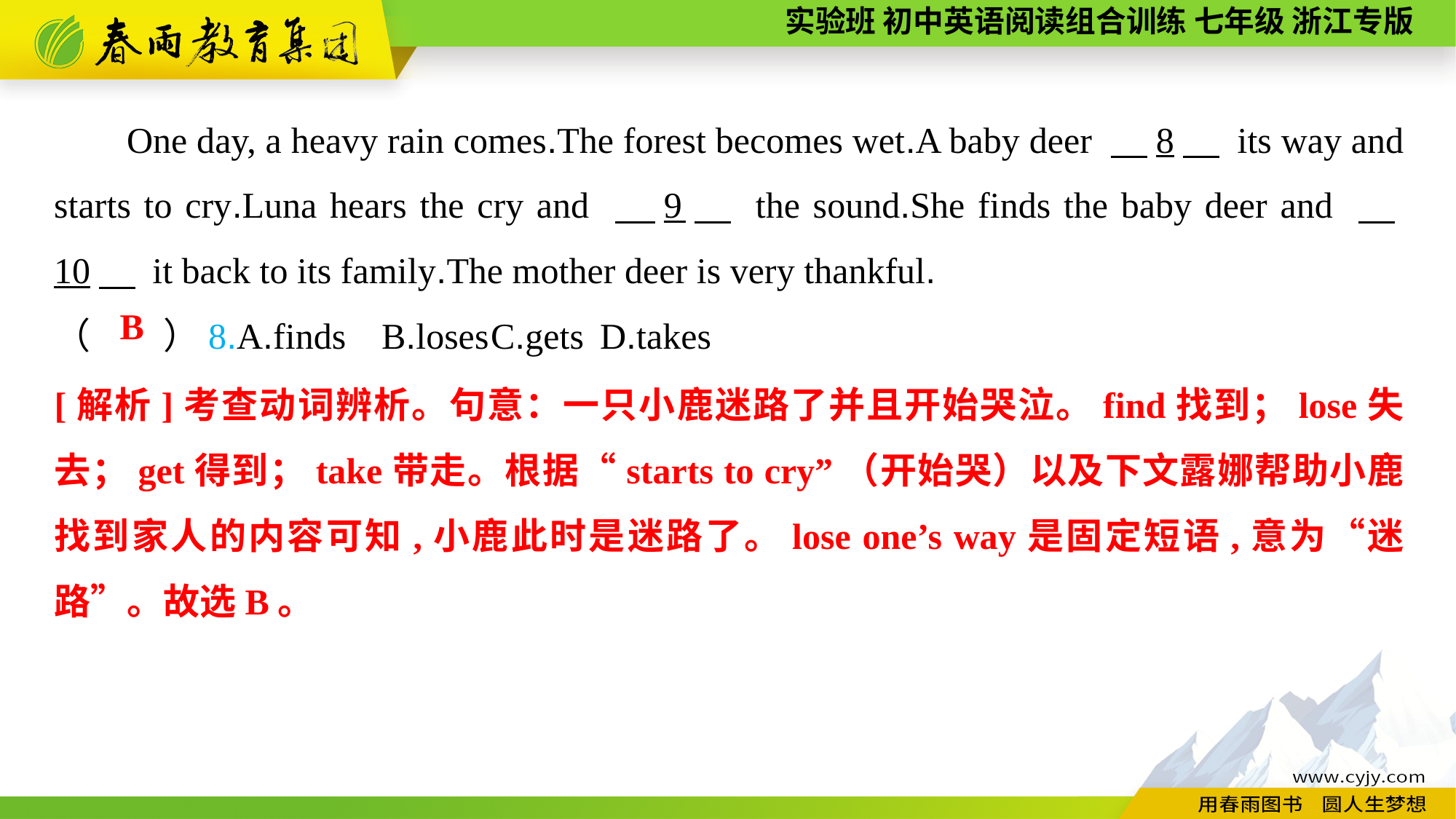

One day, a heavy rain comes.The forest becomes wet.A baby deer 　8　 its way and starts to cry.Luna hears the cry and 　9　 the sound.She finds the baby deer and 　10　 it back to its family.The mother deer is very thankful.
（　　）8.A.finds	B.loses	C.gets	D.takes
B
[解析]考查动词辨析。句意：一只小鹿迷路了并且开始哭泣。find找到；lose失去；get得到；take带走。根据“starts to cry”（开始哭）以及下文露娜帮助小鹿找到家人的内容可知,小鹿此时是迷路了。lose one’s way是固定短语,意为“迷路”。故选B。